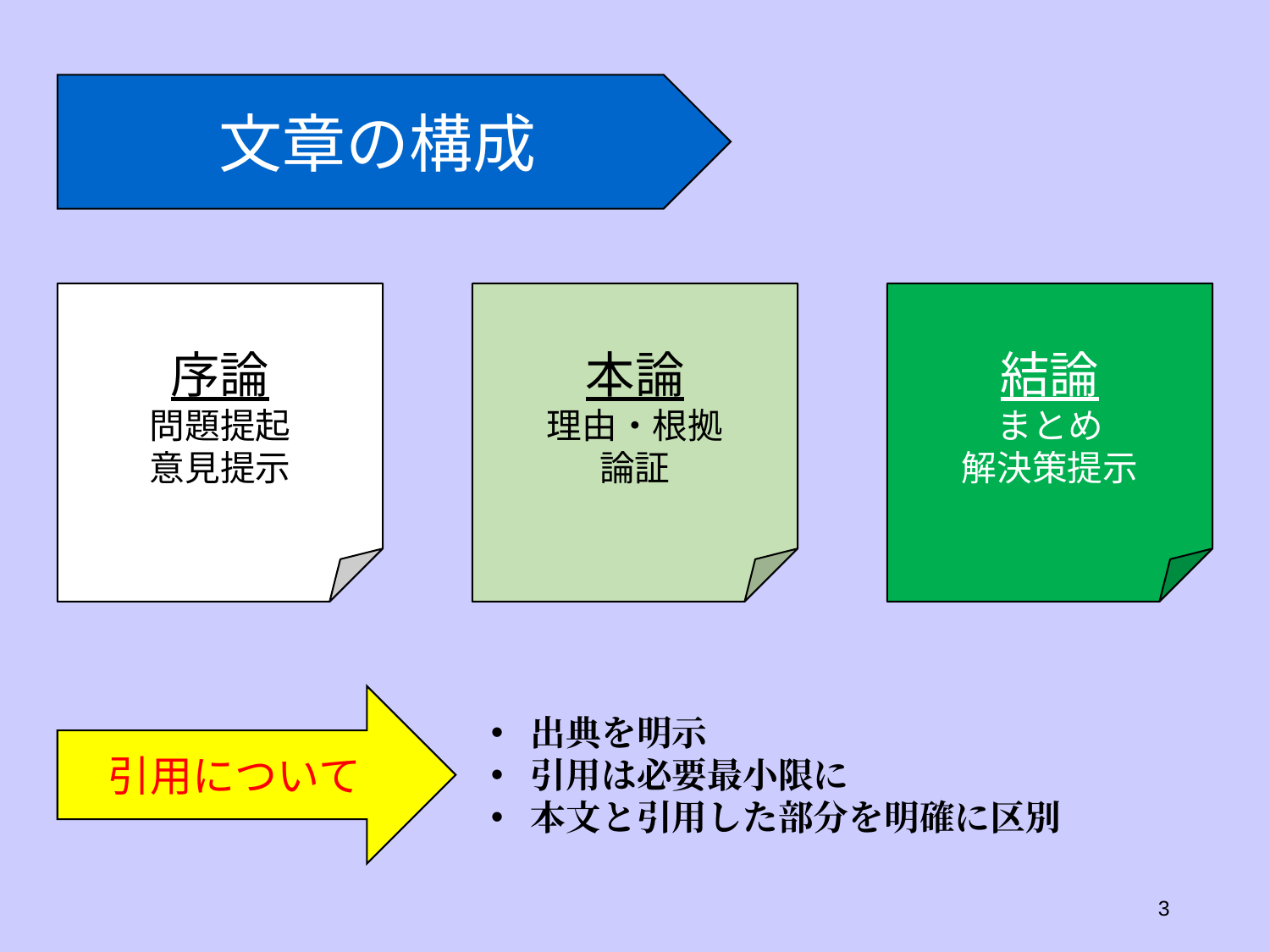

文章の構成
序論
問題提起
意見提示
結論
まとめ
解決策提示
本論
理由・根拠
論証
引用について
出典を明示
引用は必要最小限に
本文と引用した部分を明確に区別
3